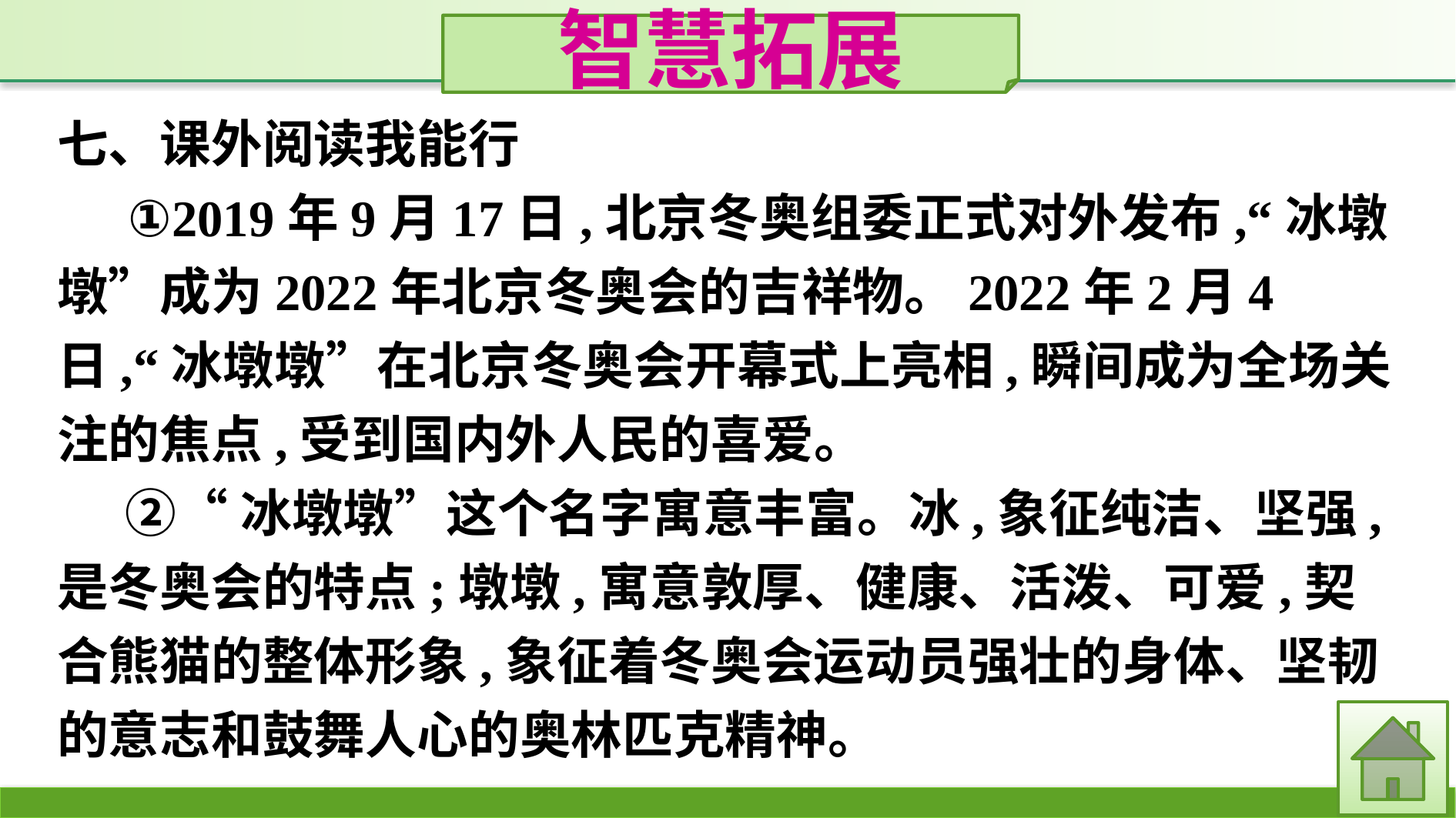

智慧拓展
七、课外阅读我能行
     ①2019年9月17日,北京冬奥组委正式对外发布,“冰墩墩”成为2022年北京冬奥会的吉祥物。2022年2月4日,“冰墩墩”在北京冬奥会开幕式上亮相,瞬间成为全场关注的焦点,受到国内外人民的喜爱。
  ②“冰墩墩”这个名字寓意丰富。冰,象征纯洁、坚强,是冬奥会的特点;墩墩,寓意敦厚、健康、活泼、可爱,契合熊猫的整体形象,象征着冬奥会运动员强壮的身体、坚韧的意志和鼓舞人心的奥林匹克精神。